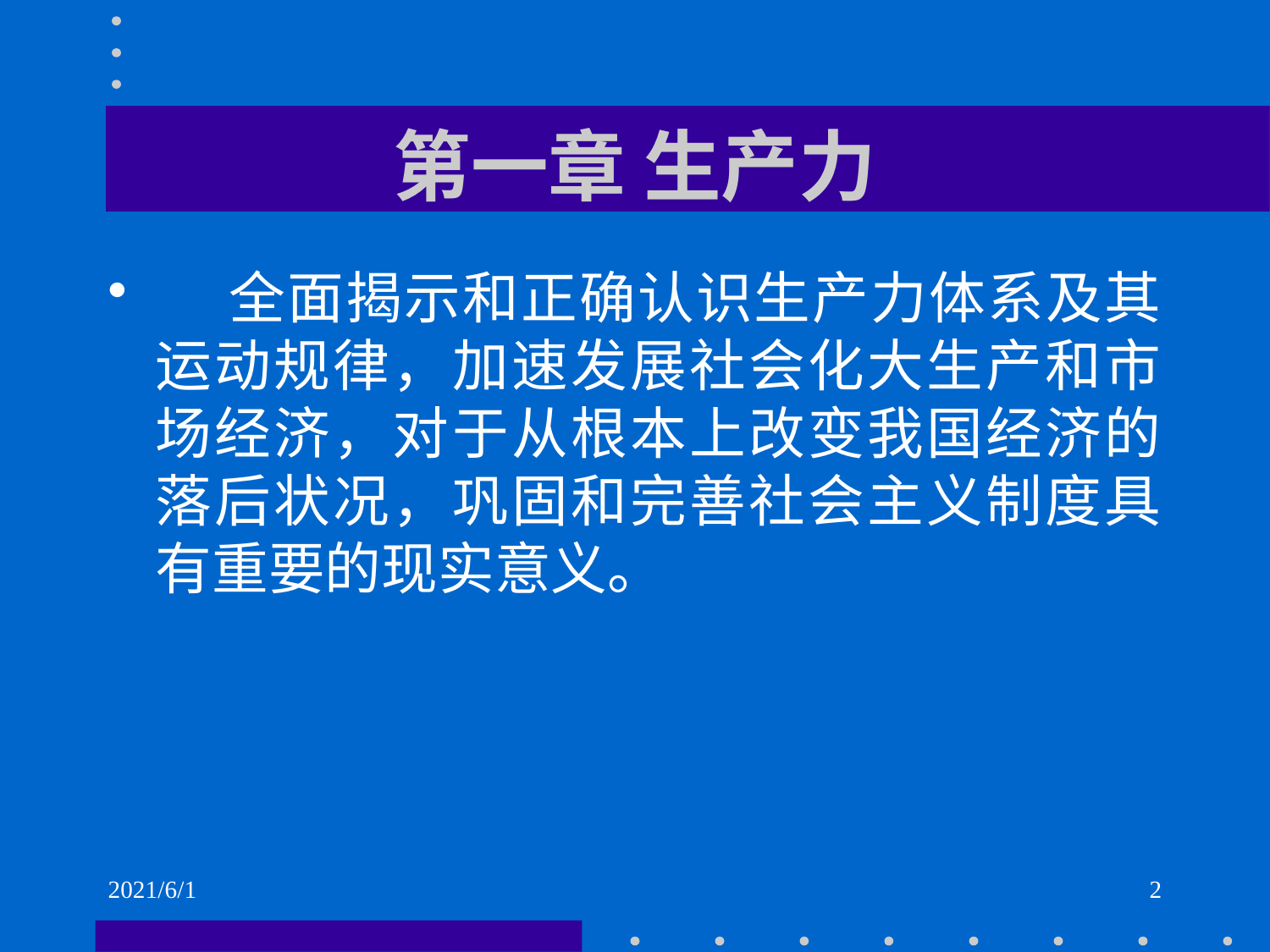

# 第一章 生产力
    全面揭示和正确认识生产力体系及其运动规律，加速发展社会化大生产和市场经济，对于从根本上改变我国经济的落后状况，巩固和完善社会主义制度具有重要的现实意义。
2021/6/1
2